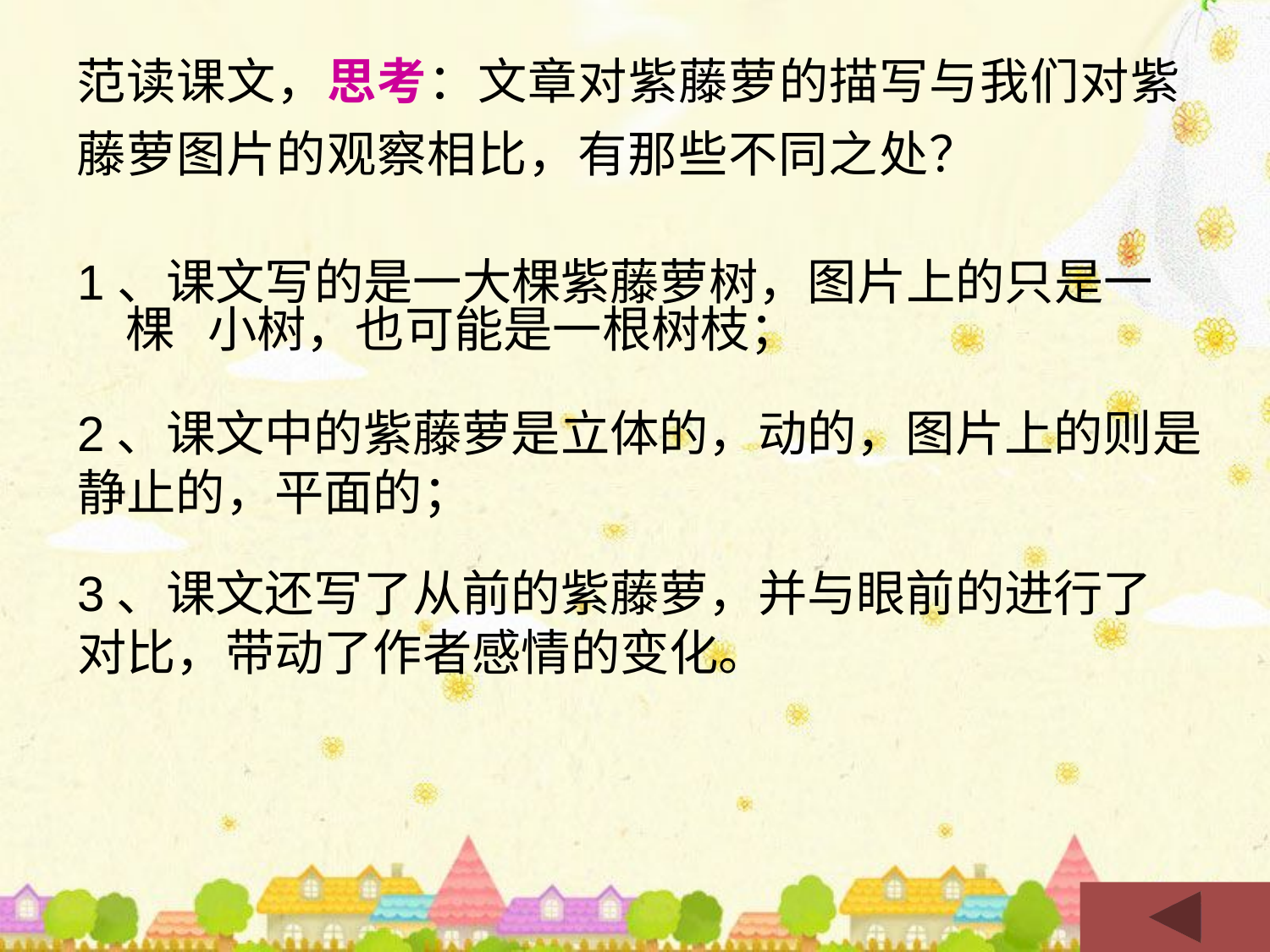

# 范读课文，思考：文章对紫藤萝的描写与我们对紫藤萝图片的观察相比，有那些不同之处？
1、课文写的是一大棵紫藤萝树，图片上的只是一棵   小树，也可能是一根树枝；
2、课文中的紫藤萝是立体的，动的，图片上的则是静止的，平面的；
3、课文还写了从前的紫藤萝，并与眼前的进行了对比，带动了作者感情的变化。